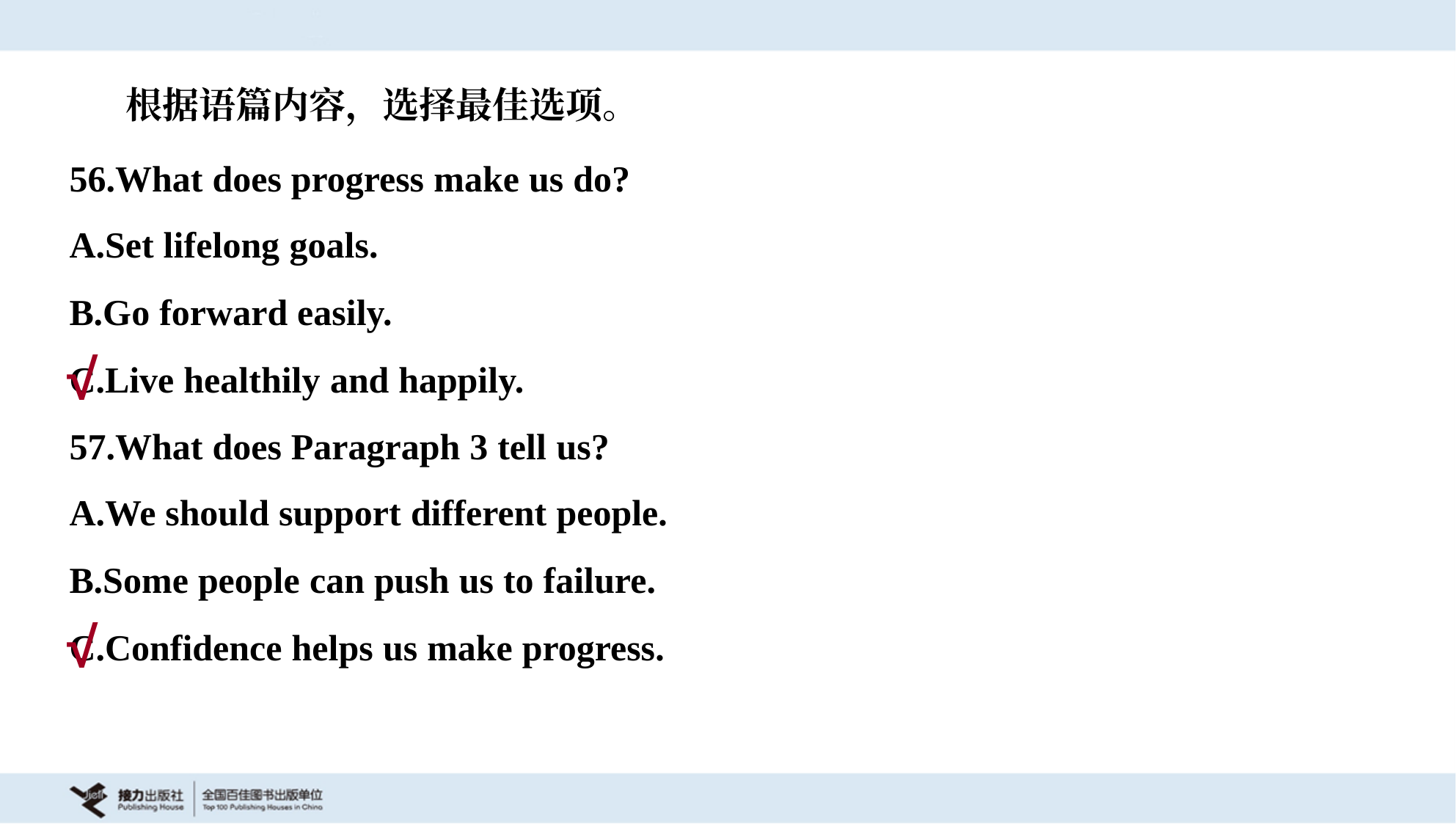

根据语篇内容，选择最佳选项。
56.What does progress make us do?
A.Set lifelong goals.
B.Go forward easily.
C.Live healthily and happily.
√
57.What does Paragraph 3 tell us?
A.We should support different people.
B.Some people can push us to failure.
C.Confidence helps us make progress.
√